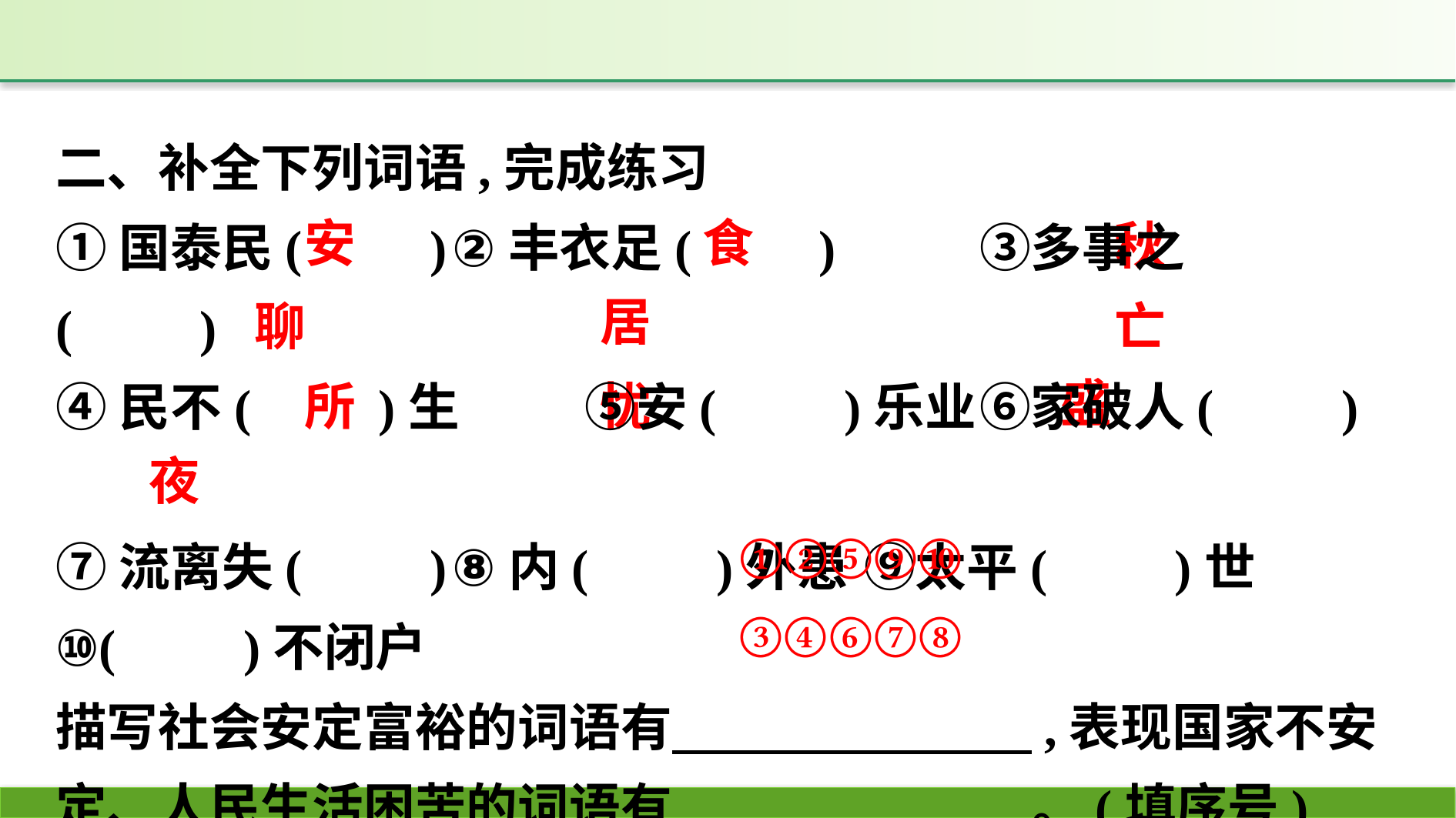

二、补全下列词语,完成练习
①国泰民(　　)	②丰衣足(　　)　	③多事之(　　)
④民不(　　)生	⑤安(　　)乐业	⑥家破人(　　)
⑦流离失(　　)	⑧内(　　)外患	⑨太平(　　)世
⑩(　　)不闭户
描写社会安定富裕的词语有　　　　　　　,表现国家不安定、人民生活困苦的词语有　　　　　　　。(填序号)
食
安
秋
居
聊
亡
盛
所
忧
夜
①②⑤⑨⑩
③④⑥⑦⑧